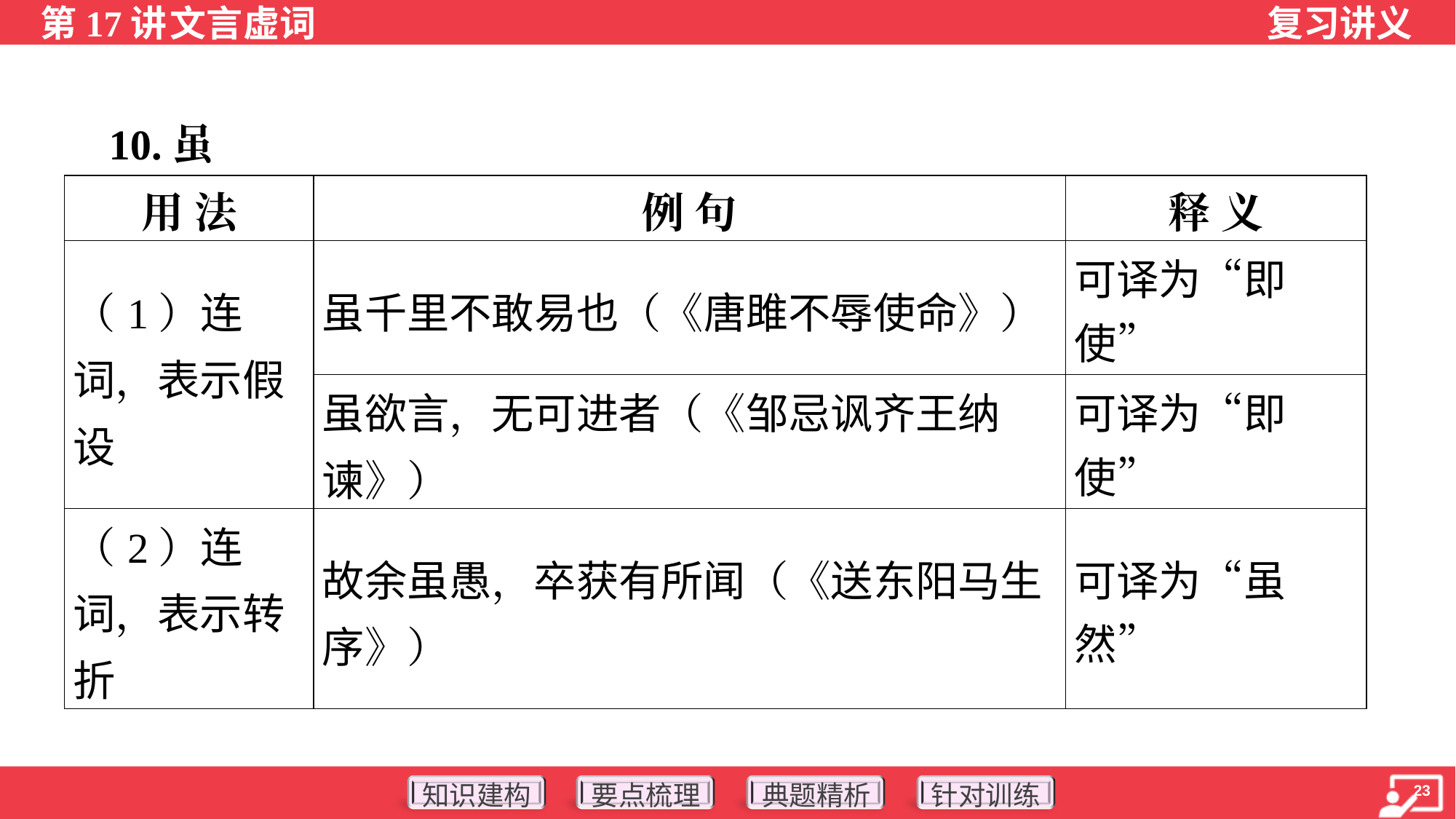

10.虽
| 用 法 | 例 句 | 释 义 |
| --- | --- | --- |
| （1）连词，表示假设 | 虽千里不敢易也（《唐雎不辱使命》） | 可译为“即使” |
|  | 虽欲言，无可进者（《邹忌讽齐王纳谏》） | 可译为“即使” |
| （2）连词，表示转折 | 故余虽愚，卒获有所闻（《送东阳马生序》） | 可译为“虽然” |